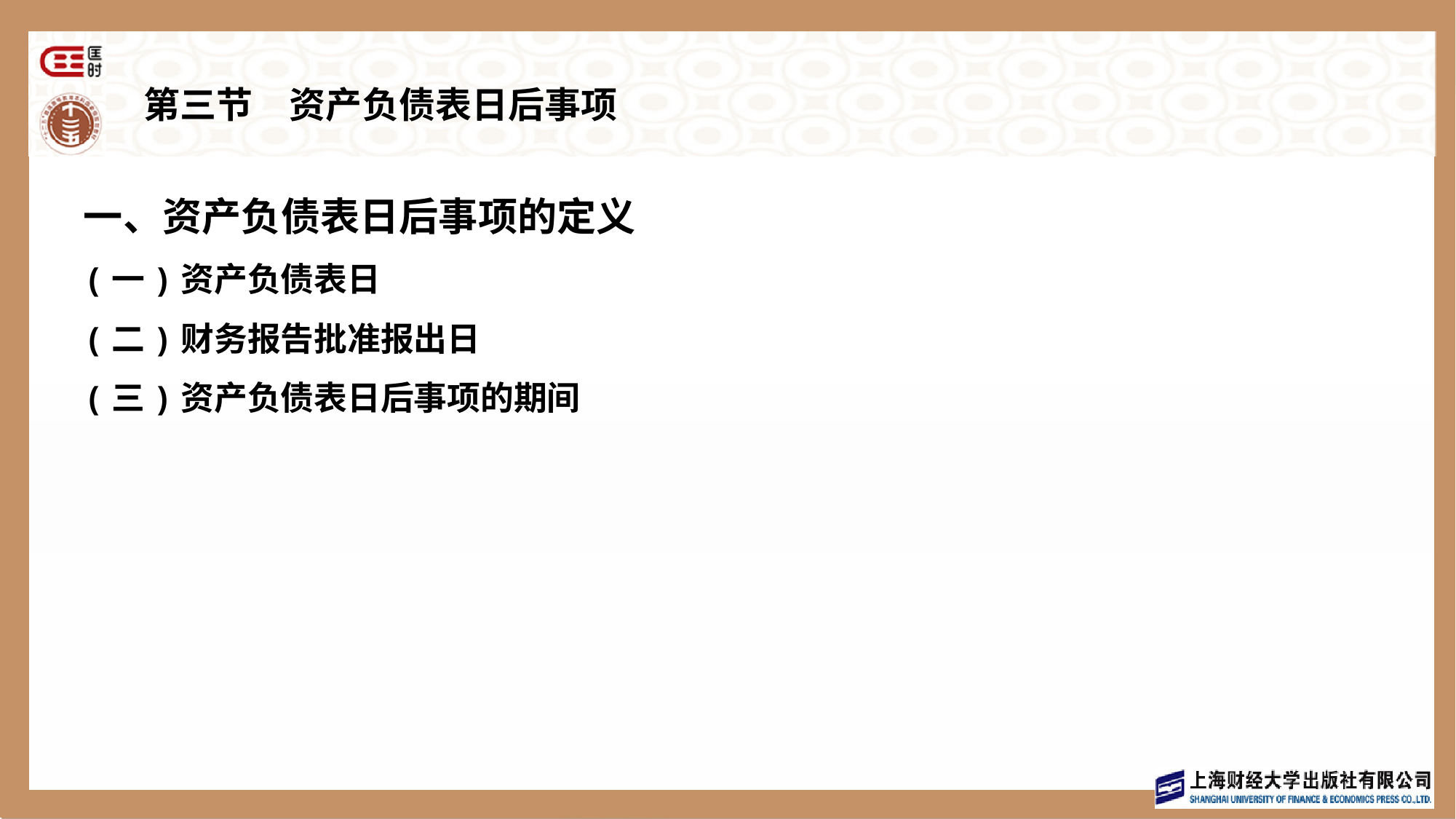

# 第三节　资产负债表日后事项
一、资产负债表日后事项的定义
(一)资产负债表日
(二)财务报告批准报出日
(三)资产负债表日后事项的期间